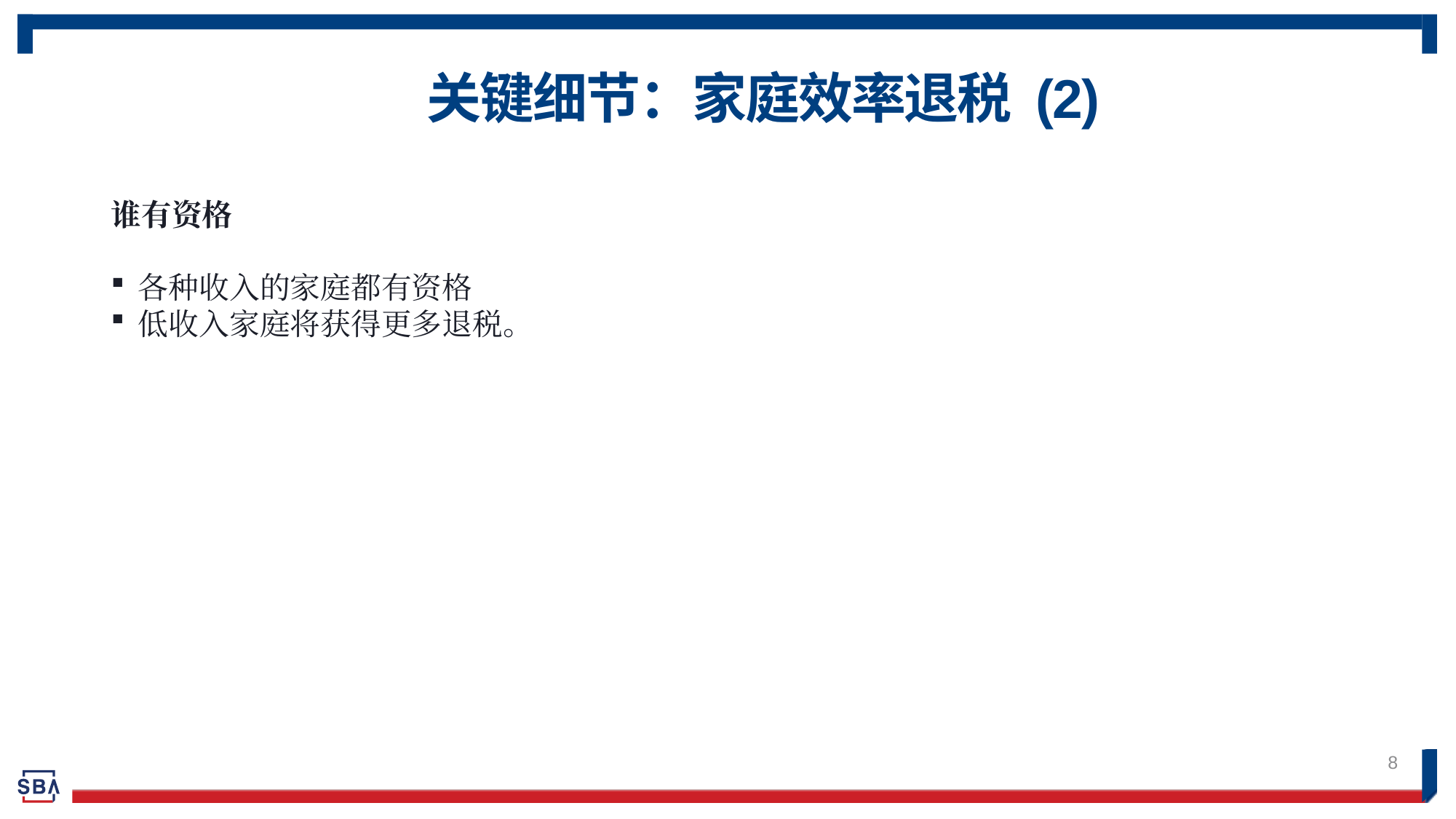

# 关键细节：家庭效率退税 (2)
谁有资格

各种收入的家庭都有资格
低收入家庭将获得更多退税。
8